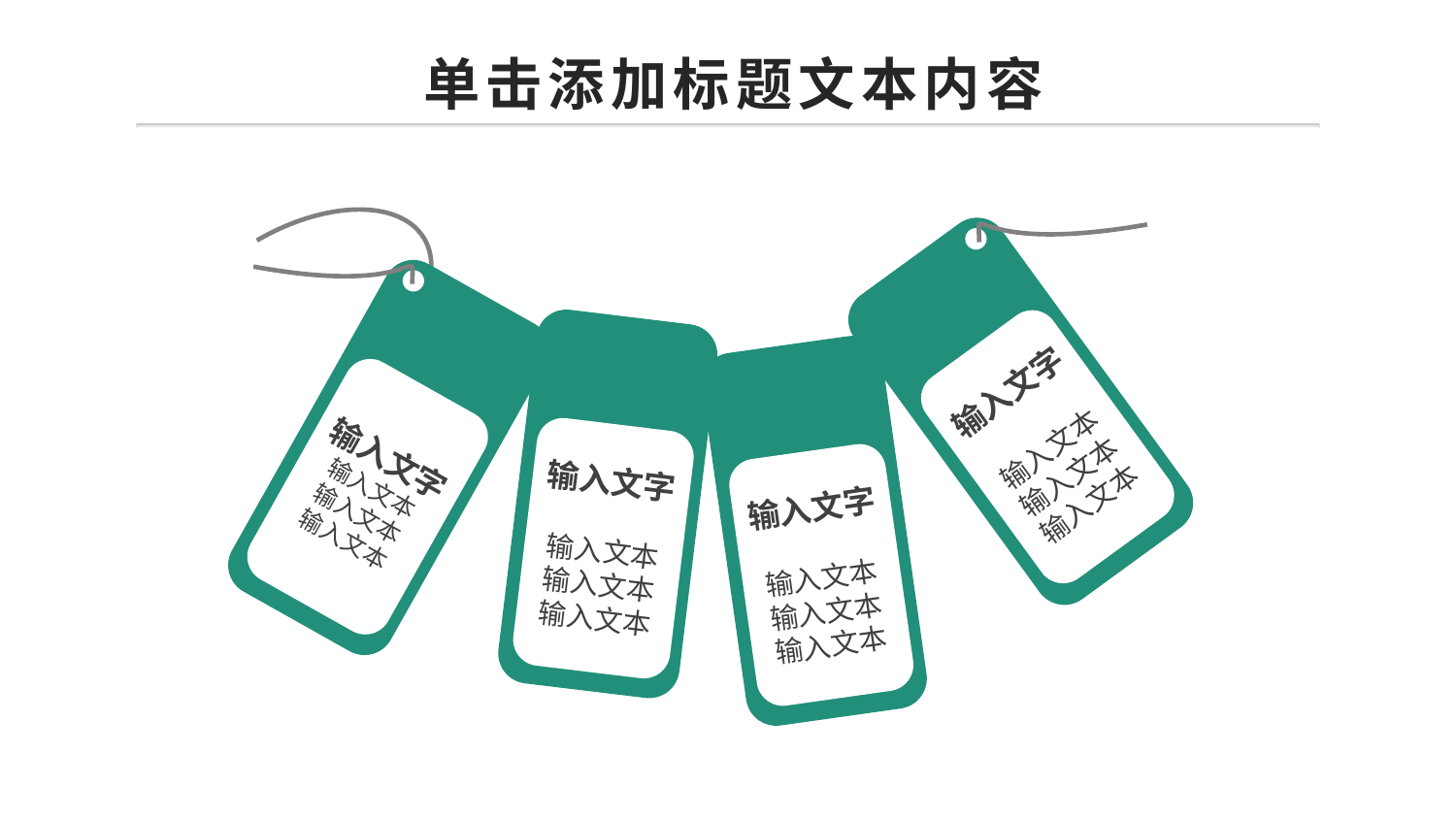

单击添加标题文本内容

输入文字

输入文本
输入文本
输入文本

输入文字
输入文本
输入文本
输入文本

输入文字

输入文本
输入文本
输入文本

输入文字

输入文本
输入文本
输入文本